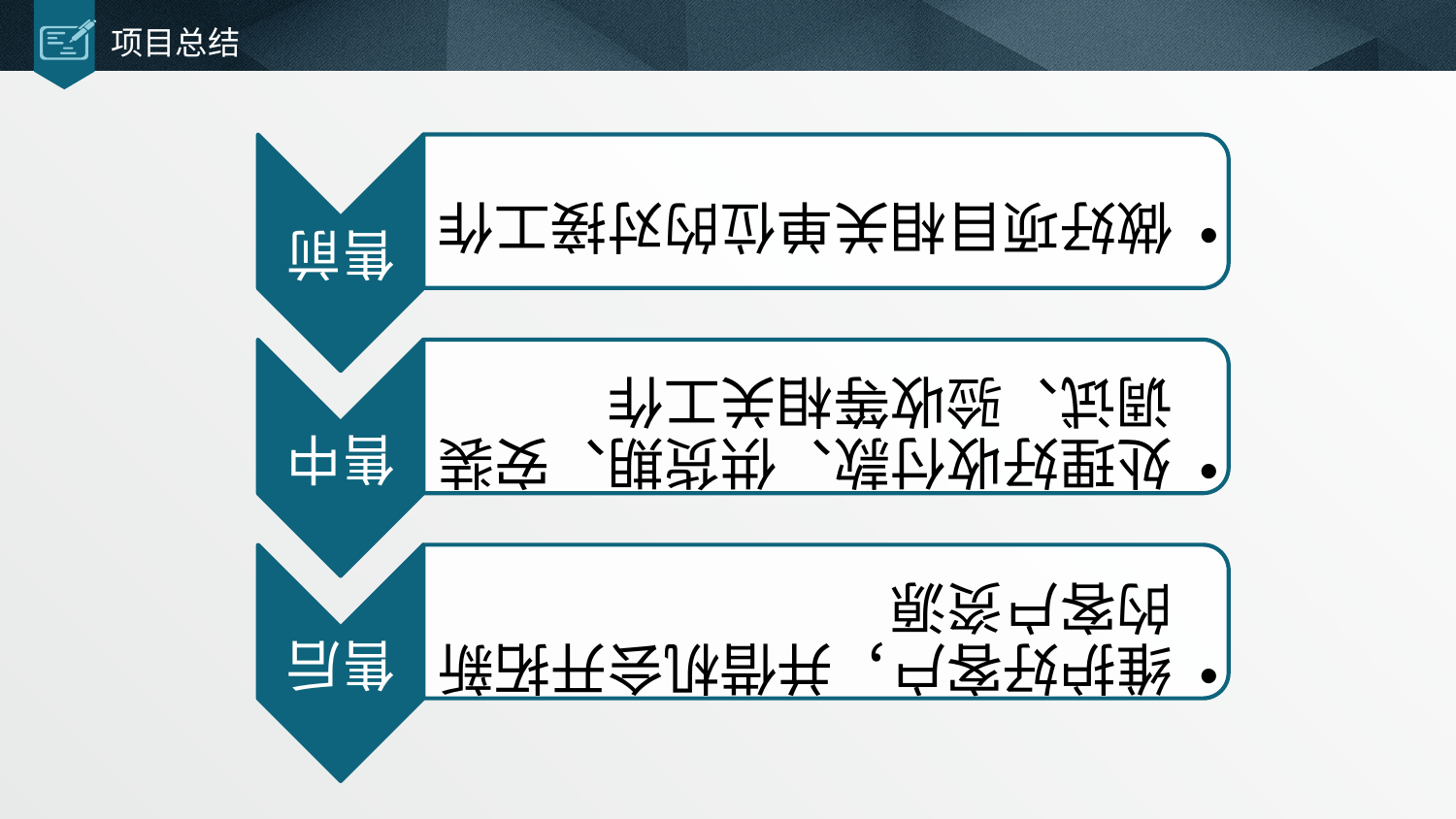

# 项目总结
售前
做好项目相关单位的对接工作
售中
处理好收付款、供货期、安装调试、验收等相关工作
售后
维护好客户，并借机会开拓新的客户资源